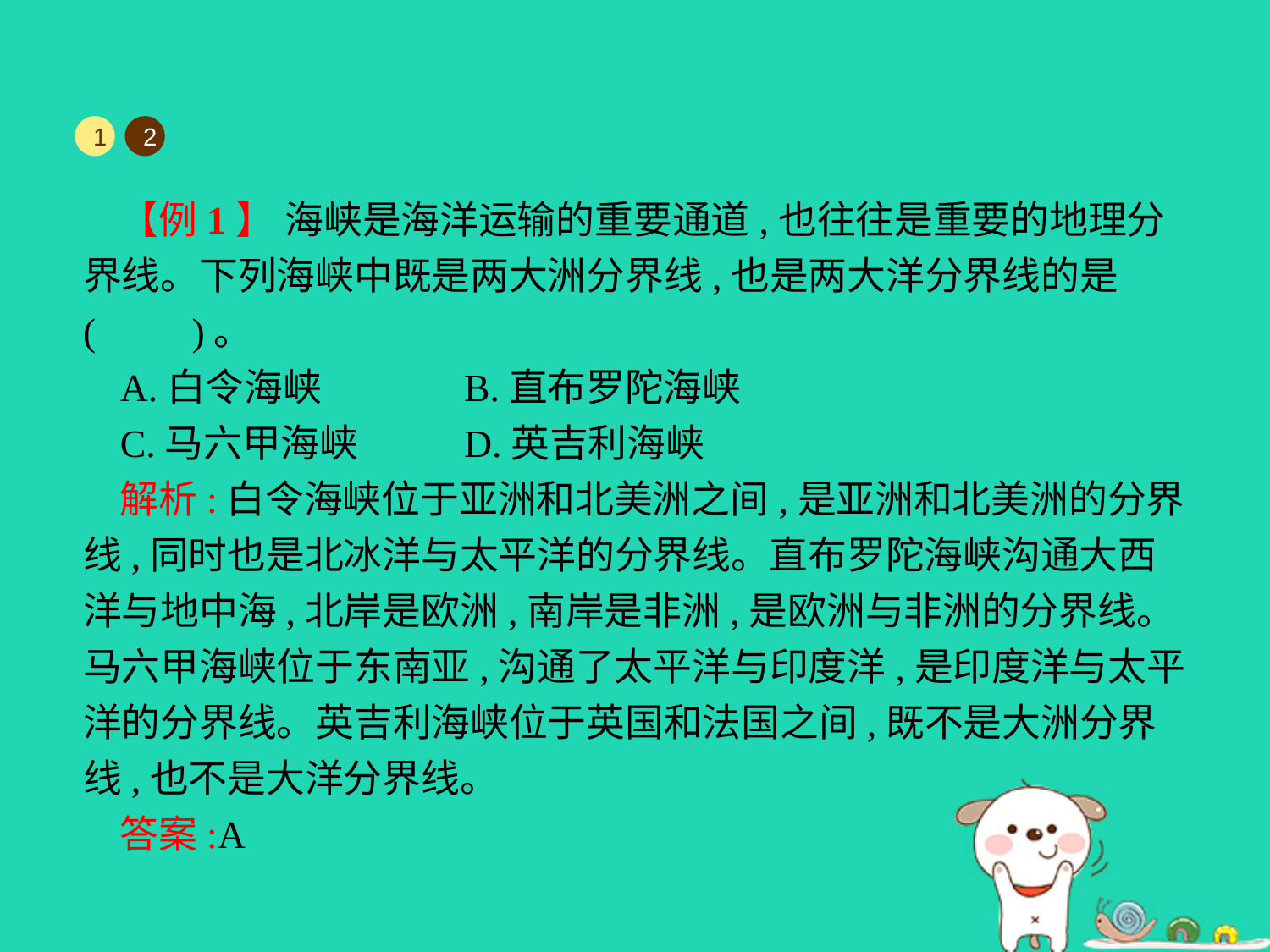

1
2
【例1】 海峡是海洋运输的重要通道,也往往是重要的地理分界线。下列海峡中既是两大洲分界线,也是两大洋分界线的是(　　)。
A.白令海峡		B.直布罗陀海峡
C.马六甲海峡	D.英吉利海峡
解析:白令海峡位于亚洲和北美洲之间,是亚洲和北美洲的分界线,同时也是北冰洋与太平洋的分界线。直布罗陀海峡沟通大西洋与地中海,北岸是欧洲,南岸是非洲,是欧洲与非洲的分界线。马六甲海峡位于东南亚,沟通了太平洋与印度洋,是印度洋与太平洋的分界线。英吉利海峡位于英国和法国之间,既不是大洲分界线,也不是大洋分界线。
答案:A